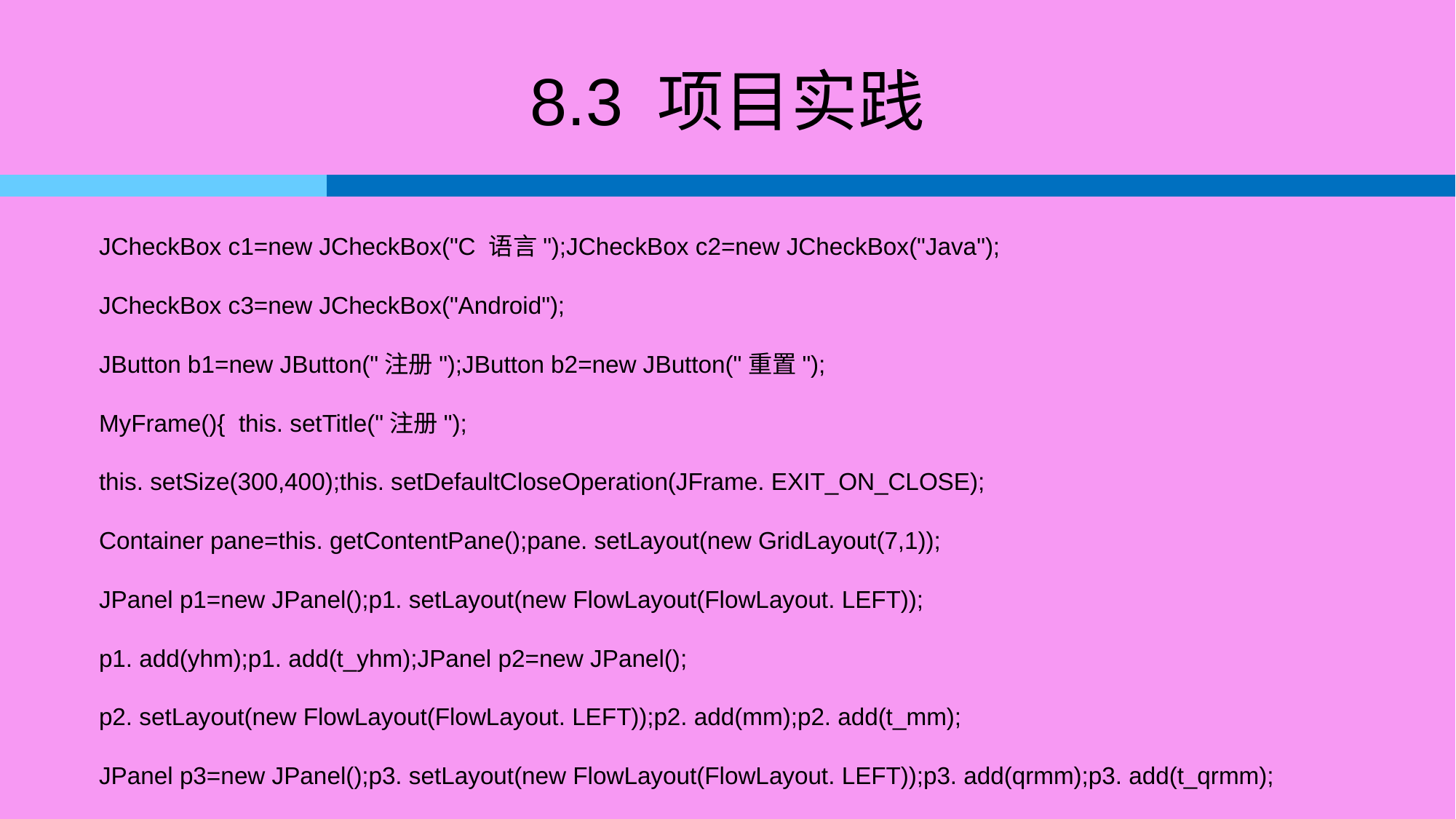

# 8.3 项目实践
JCheckBox c1=new JCheckBox("C 语言");JCheckBox c2=new JCheckBox("Java");
JCheckBox c3=new JCheckBox("Android");
JButton b1=new JButton("注册");JButton b2=new JButton("重置");
MyFrame(){  this. setTitle("注册");
this. setSize(300,400);this. setDefaultCloseOperation(JFrame. EXIT_ON_CLOSE);
Container pane=this. getContentPane();pane. setLayout(new GridLayout(7,1));
JPanel p1=new JPanel();p1. setLayout(new FlowLayout(FlowLayout. LEFT));
p1. add(yhm);p1. add(t_yhm);JPanel p2=new JPanel();
p2. setLayout(new FlowLayout(FlowLayout. LEFT));p2. add(mm);p2. add(t_mm);
JPanel p3=new JPanel();p3. setLayout(new FlowLayout(FlowLayout. LEFT));p3. add(qrmm);p3. add(t_qrmm);